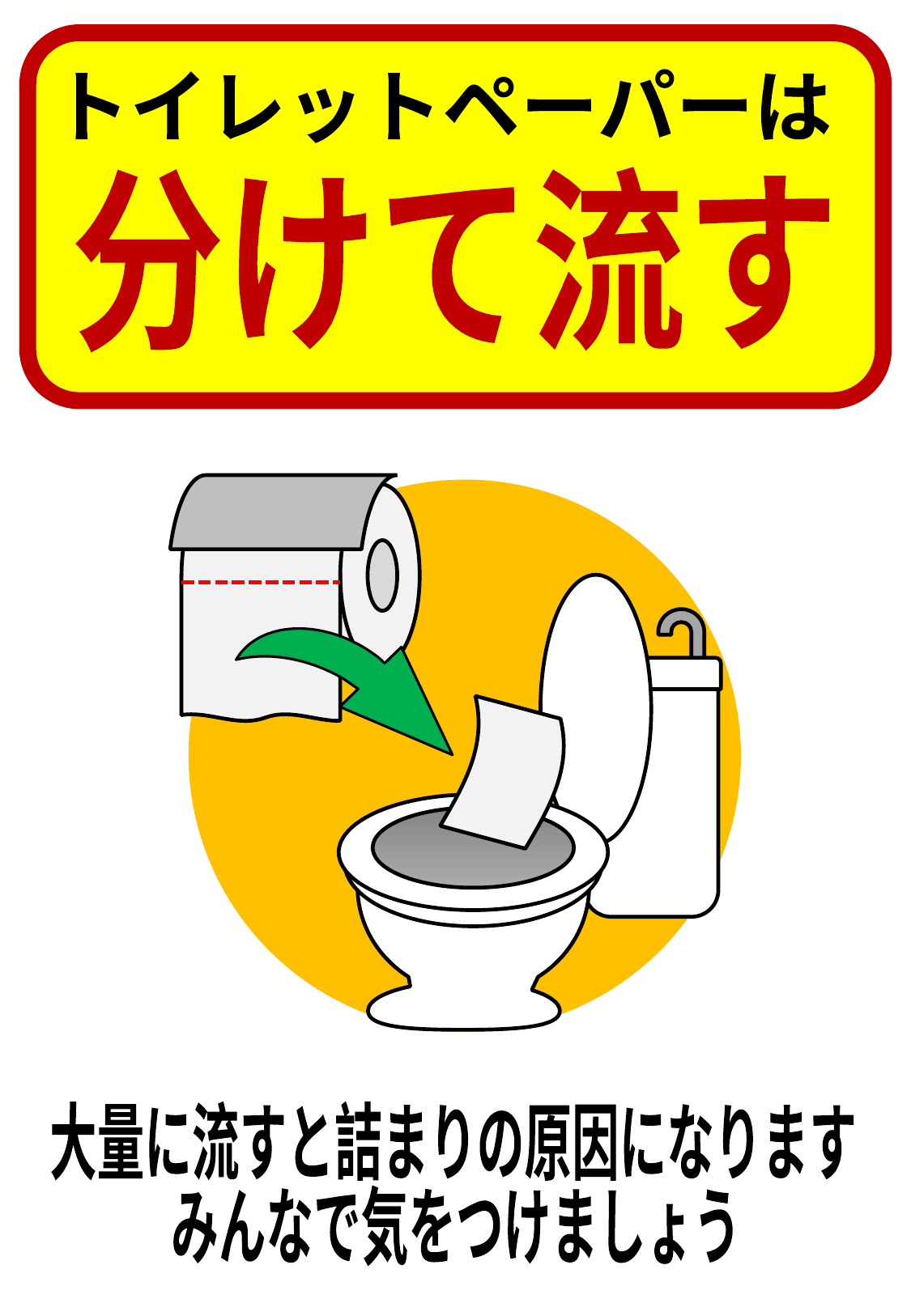

トイレットペーパーは
分けて流す

大量に流すと詰まりの原因になります
みんなで気をつけましょう